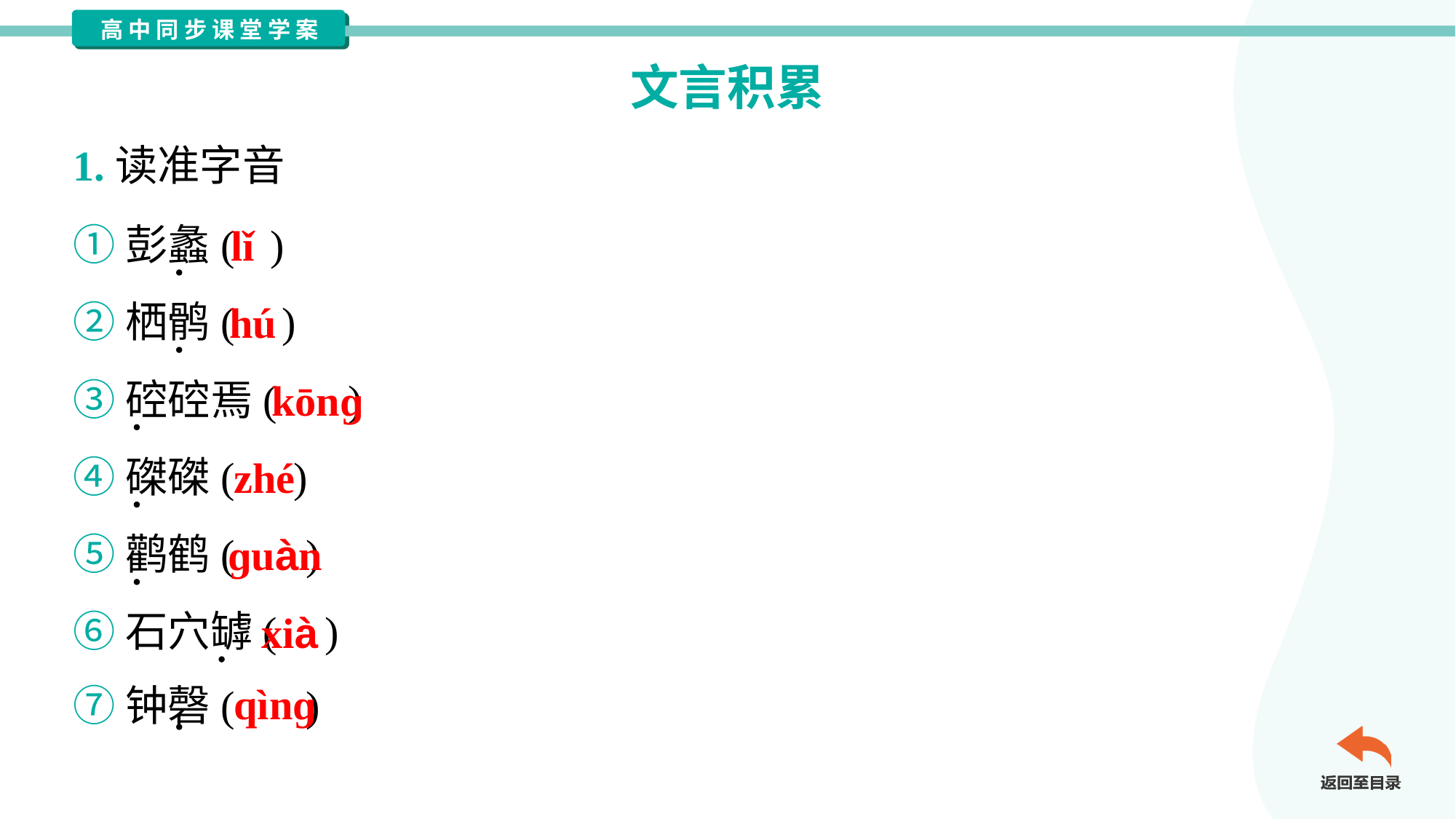

文言积累
1.读准字音
①彭蠡(   )
②栖鹘(    )
③硿硿焉(      )
④磔磔(     )
⑤鹳鹤(      )
⑥石穴罅(    )
⑦钟磬(      )
lǐ
hú

kōnɡ

zhé

ɡuàn

xià

qìnɡ